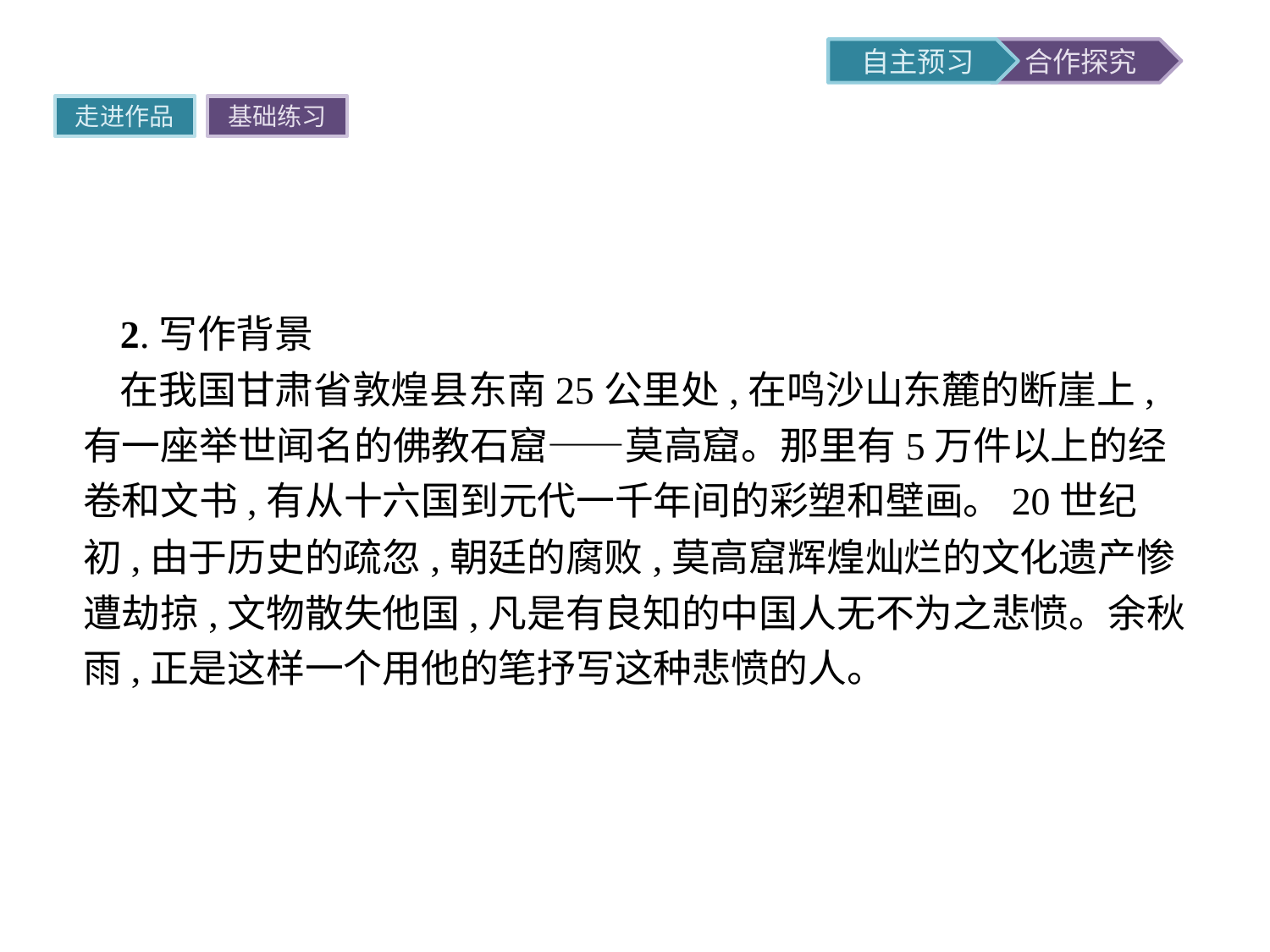

走进作品
基础练习
2.写作背景
在我国甘肃省敦煌县东南25公里处,在鸣沙山东麓的断崖上,有一座举世闻名的佛教石窟——莫高窟。那里有5万件以上的经卷和文书,有从十六国到元代一千年间的彩塑和壁画。20世纪初,由于历史的疏忽,朝廷的腐败,莫高窟辉煌灿烂的文化遗产惨遭劫掠,文物散失他国,凡是有良知的中国人无不为之悲愤。余秋雨,正是这样一个用他的笔抒写这种悲愤的人。